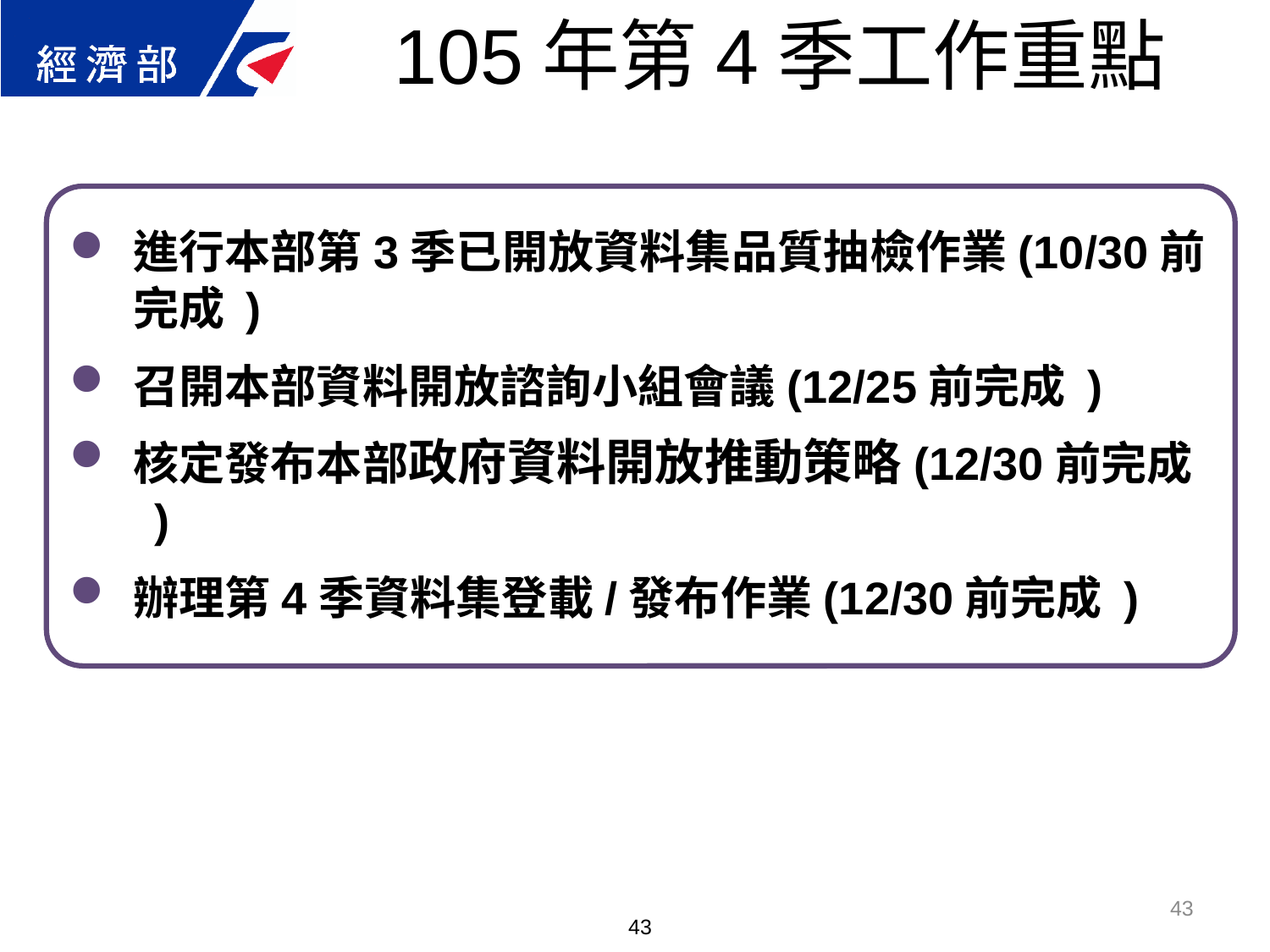

105年第4季工作重點
進行本部第3季已開放資料集品質抽檢作業(10/30前完成 )
召開本部資料開放諮詢小組會議(12/25前完成 )
核定發布本部政府資料開放推動策略(12/30前完成 )
辦理第4季資料集登載/發布作業(12/30前完成 )

43
43